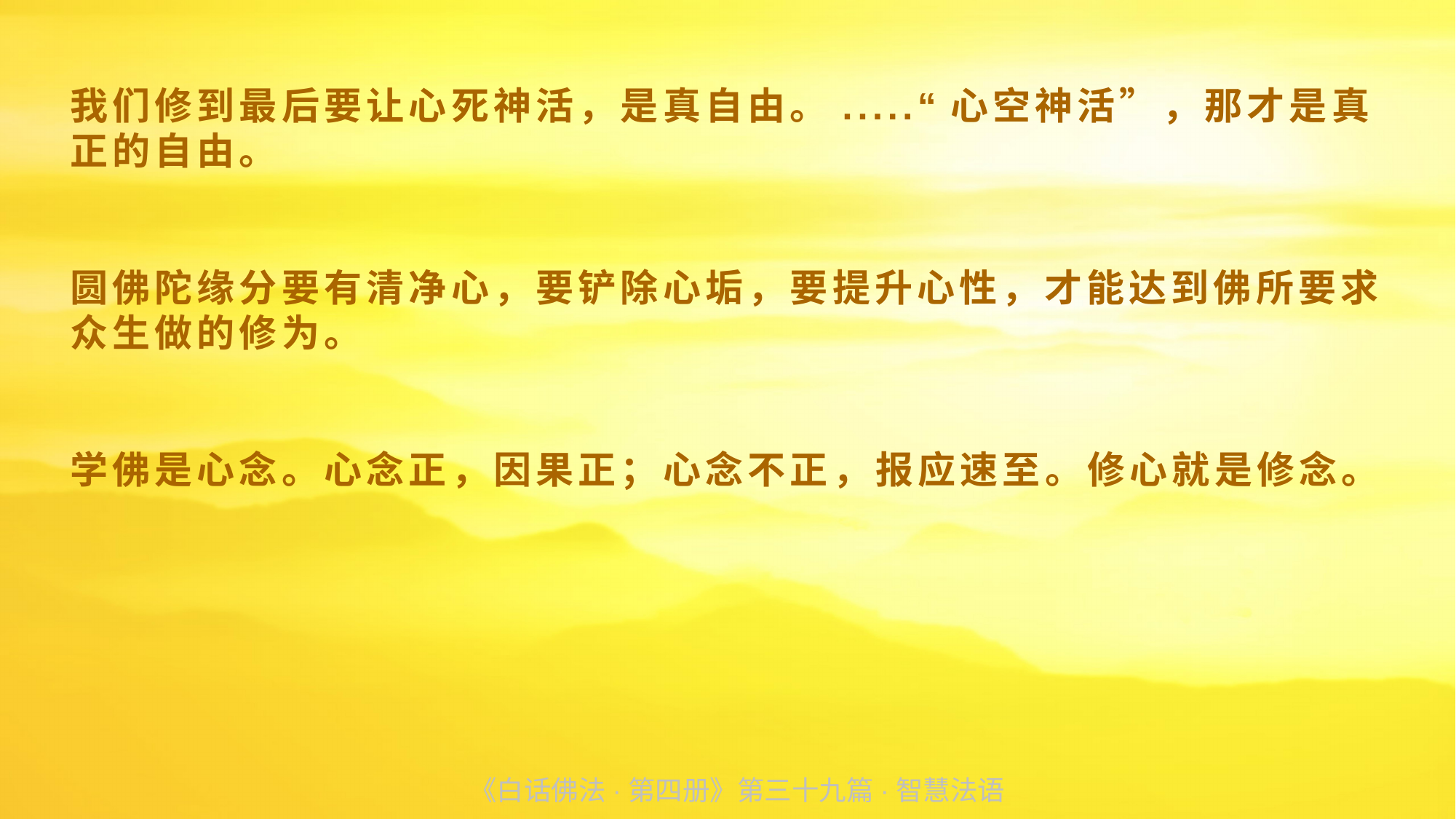

我们修到最后要让心死神活，是真自由。.....“心空神活”，那才是真正的自由。

圆佛陀缘分要有清净心，要铲除心垢，要提升心性，才能达到佛所要求众生做的修为。

学佛是心念。心念正，因果正；心念不正，报应速至。修心就是修念。

  《白话佛法·第四册》第三十九篇·智慧法语